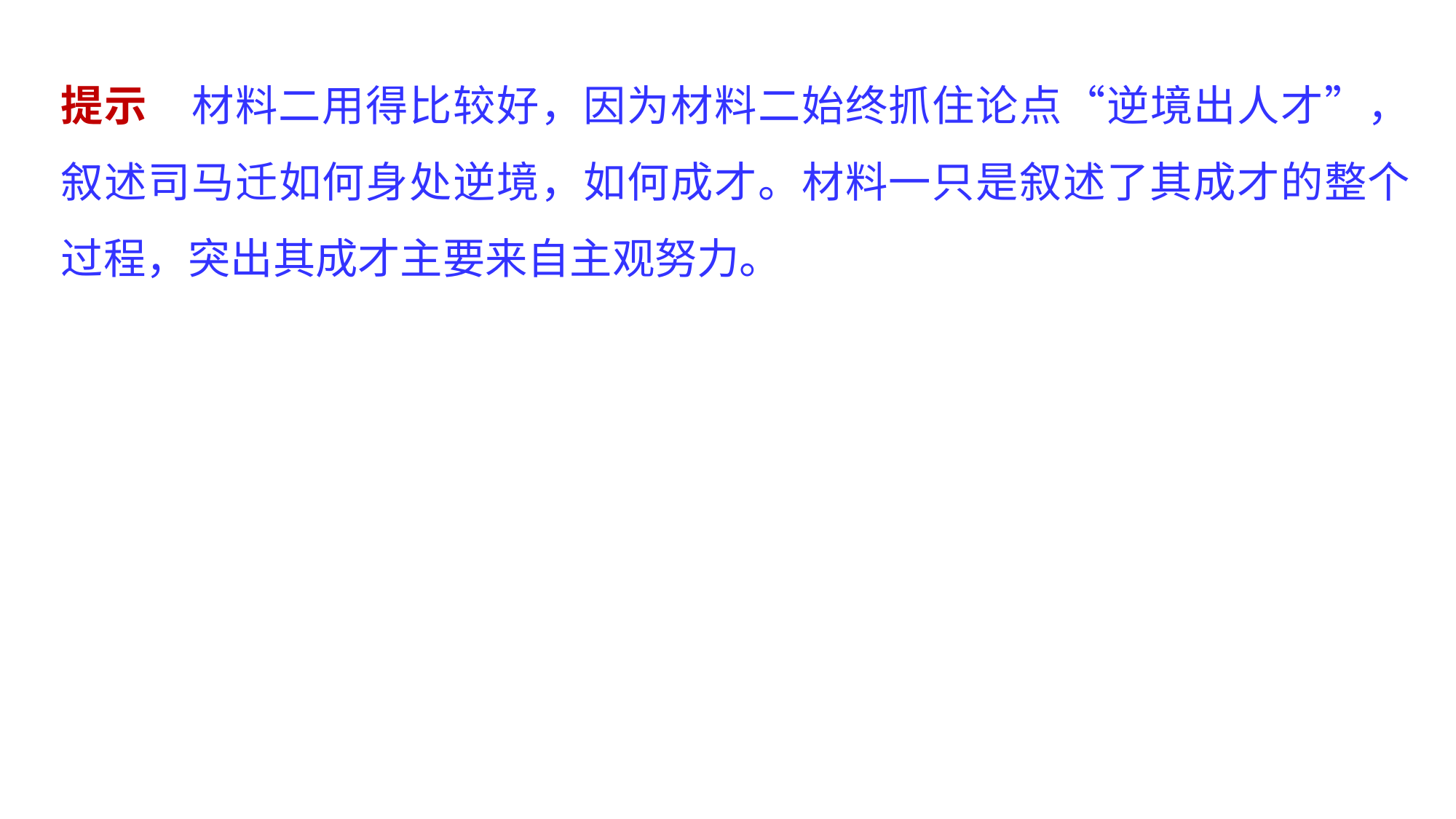

提示　材料二用得比较好，因为材料二始终抓住论点“逆境出人才”，叙述司马迁如何身处逆境，如何成才。材料一只是叙述了其成才的整个过程，突出其成才主要来自主观努力。